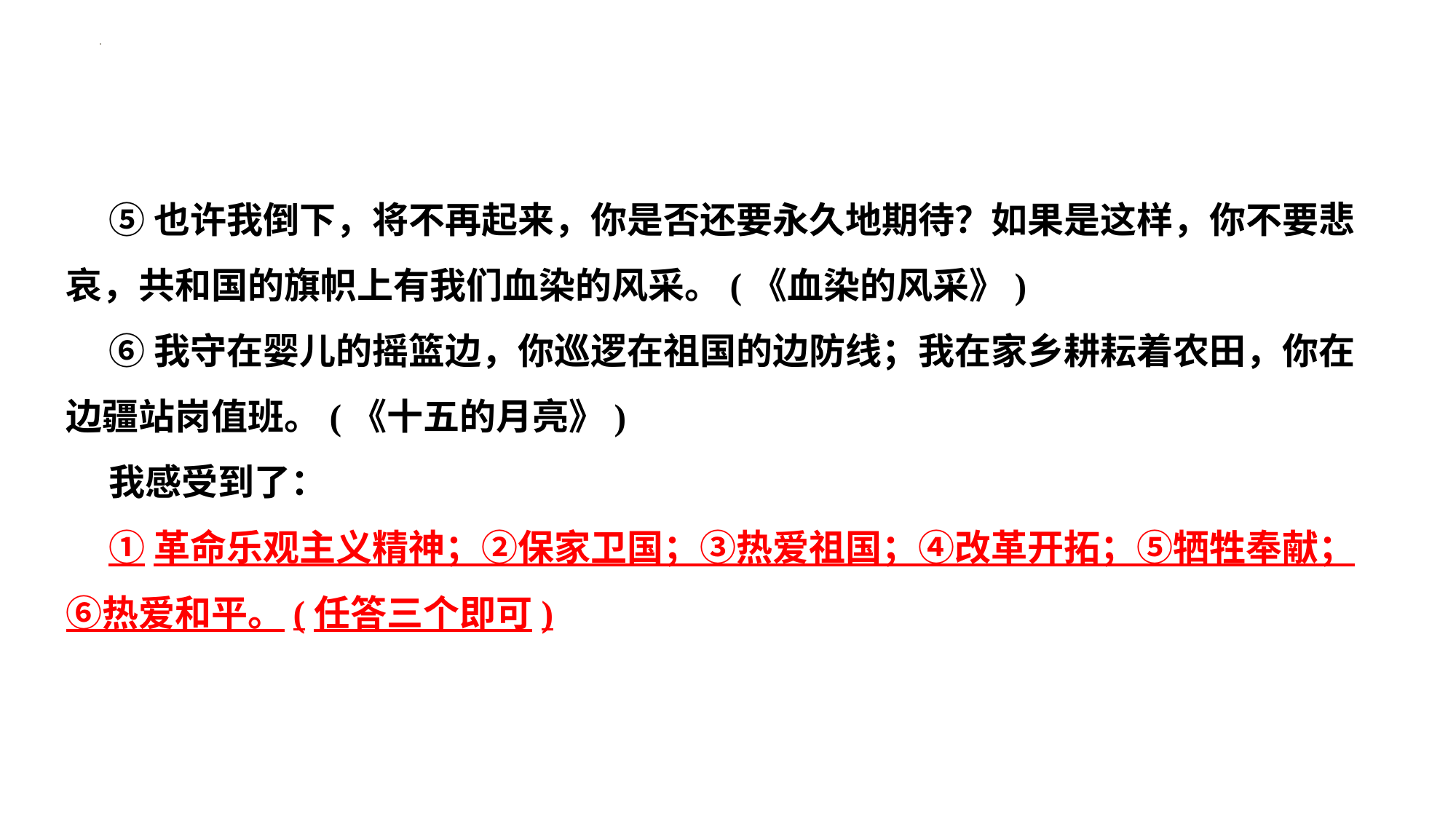

⑤也许我倒下，将不再起来，你是否还要永久地期待？如果是这样，你不要悲哀，共和国的旗帜上有我们血染的风采。(《血染的风采》)
⑥我守在婴儿的摇篮边，你巡逻在祖国的边防线；我在家乡耕耘着农田，你在边疆站岗值班。(《十五的月亮》)
我感受到了：
①革命乐观主义精神；②保家卫国；③热爱祖国；④改革开拓；⑤牺牲奉献；⑥热爱和平。(任答三个即可)